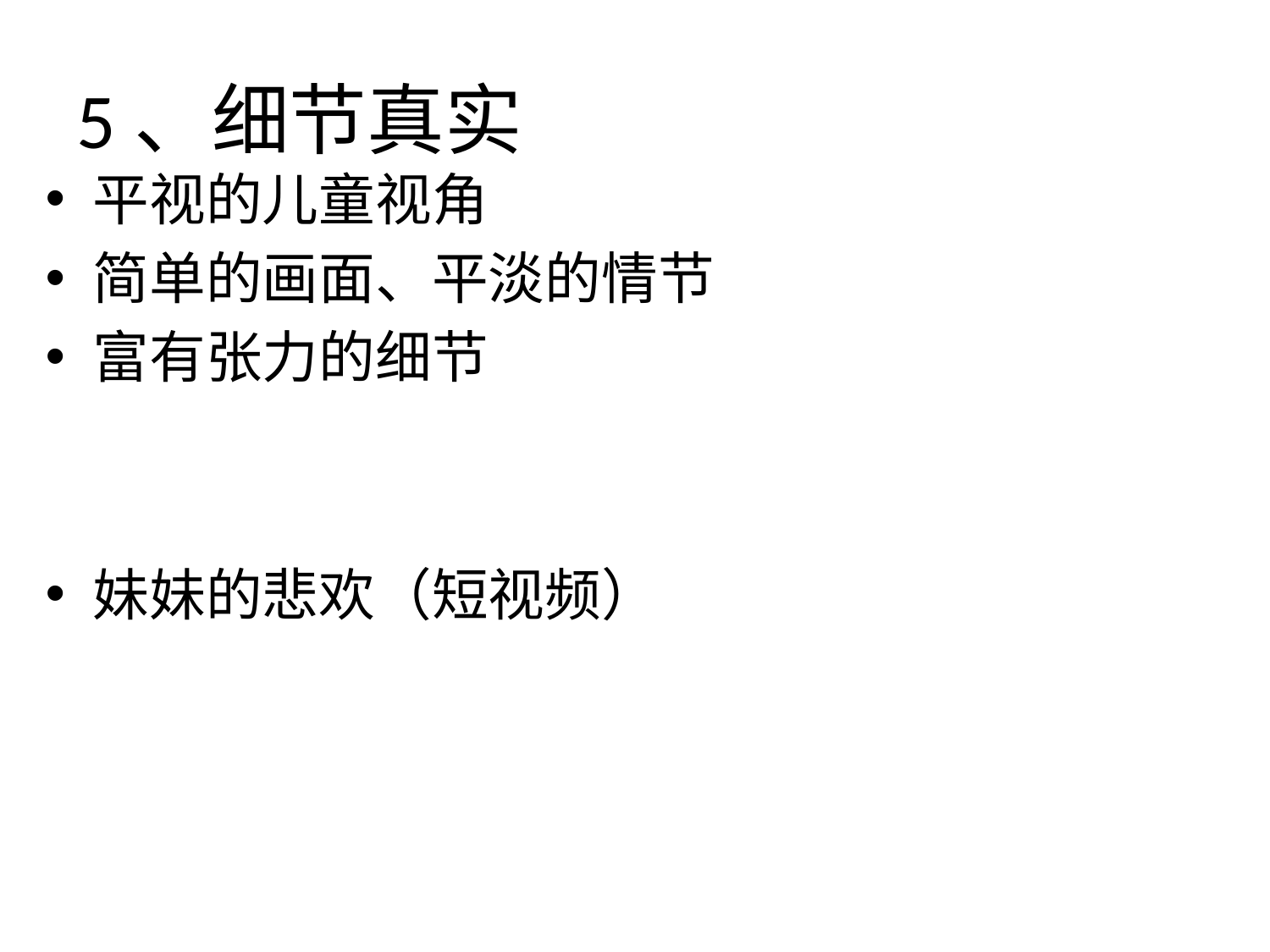

# 5、细节真实
平视的儿童视角
简单的画面、平淡的情节
富有张力的细节

妹妹的悲欢（短视频）